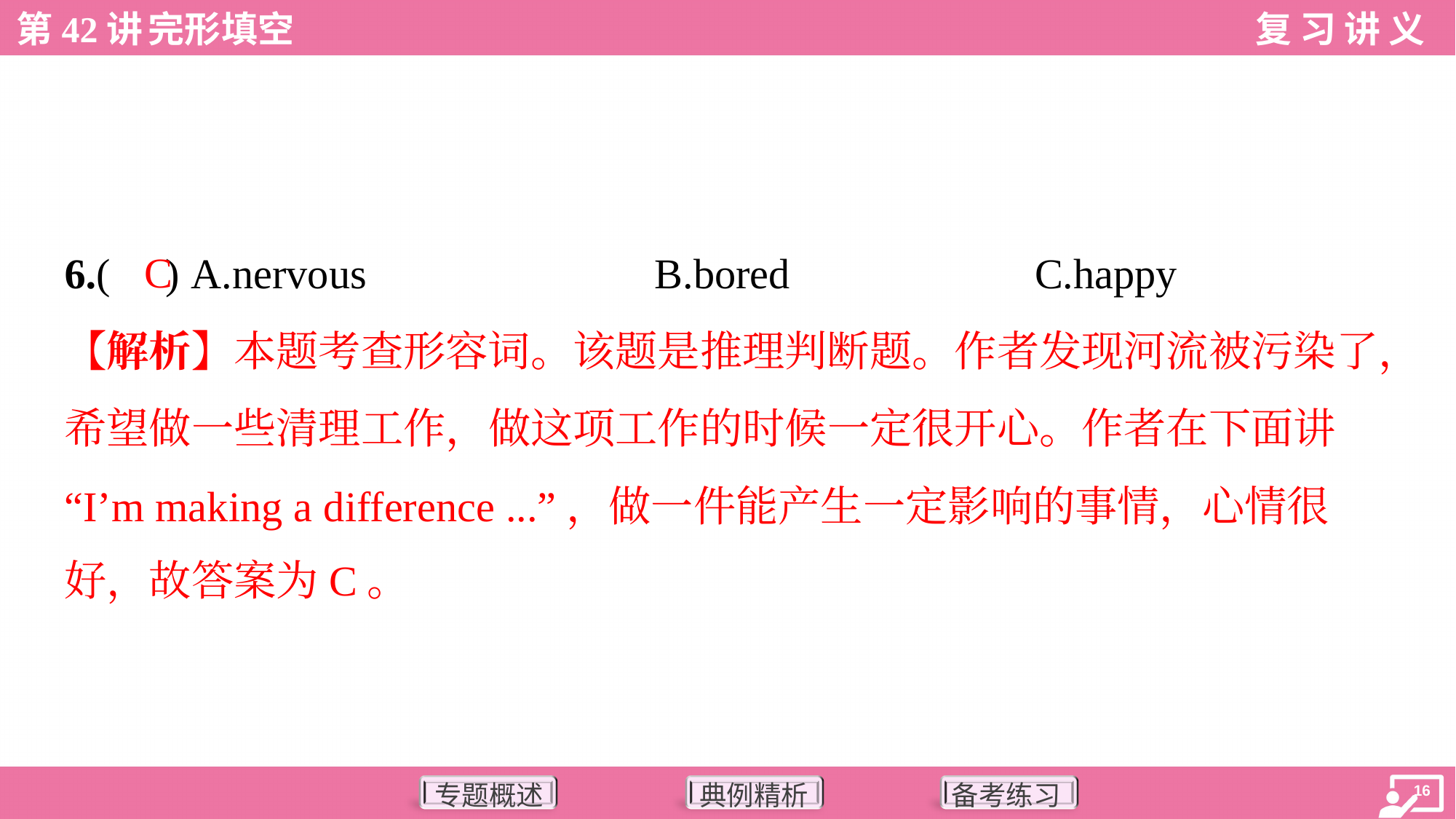

C
6.(     ) A.nervous	B.bored	C.happy
【解析】本题考查形容词。该题是推理判断题。作者发现河流被污染了，
希望做一些清理工作，做这项工作的时候一定很开心。作者在下面讲
“I’m making a difference ...”，做一件能产生一定影响的事情，心情很
好，故答案为C。